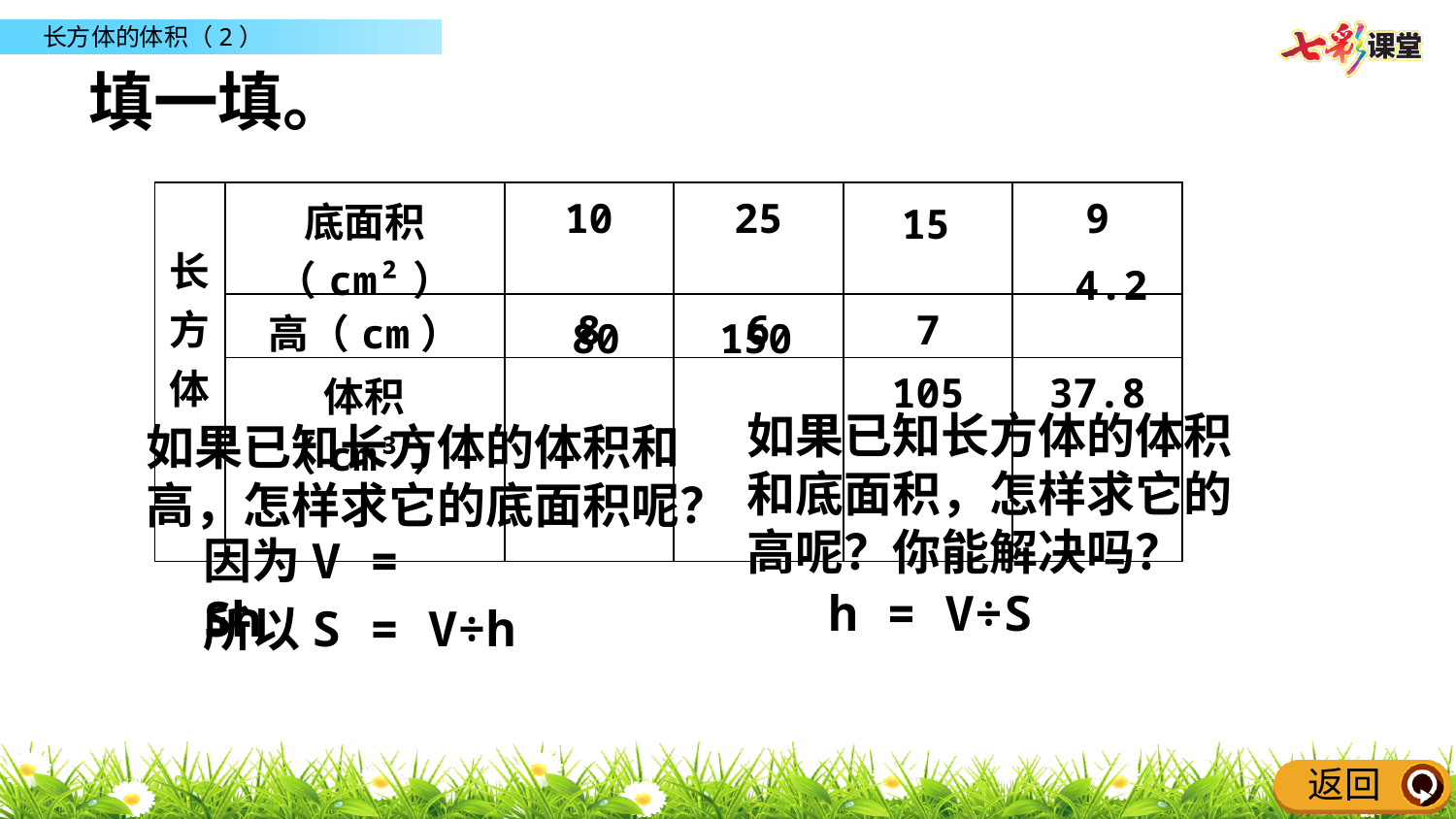

填一填。
| 长方体 | 底面积（cm²） | 10 | 25 |  | 9 |
| --- | --- | --- | --- | --- | --- |
|  | 高（cm） | 8 | 6 | 7 |  |
|  | 体积（cm³） |  |  | 105 | 37.8 |
15
4.2
80
150
如果已知长方体的体积和底面积，怎样求它的高呢？你能解决吗？
如果已知长方体的体积和高，怎样求它的底面积呢？
因为V = Sh
h = V÷S
所以S = V÷h